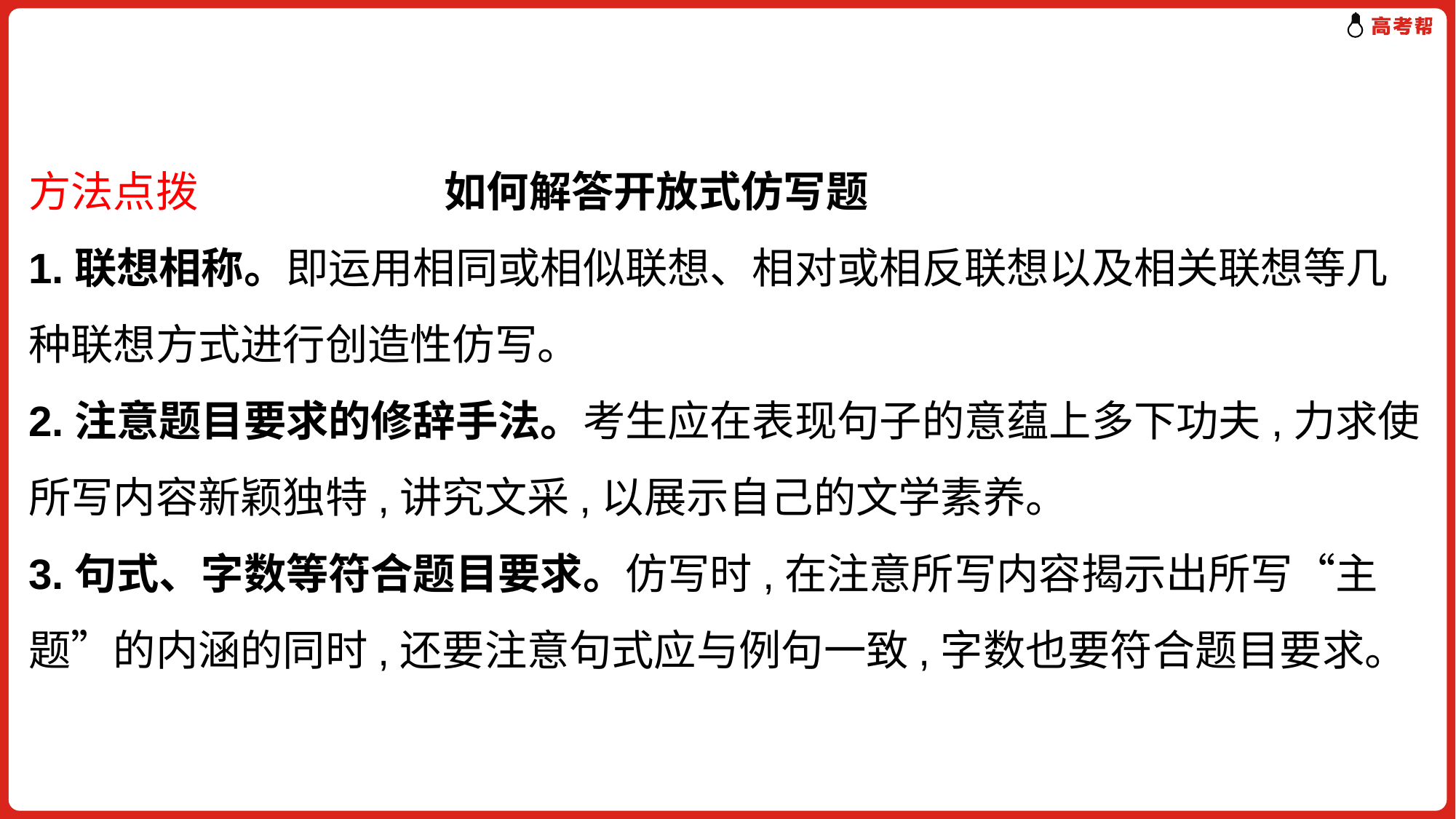

方法点拨                          如何解答开放式仿写题
1.联想相称。即运用相同或相似联想、相对或相反联想以及相关联想等几种联想方式进行创造性仿写。
2.注意题目要求的修辞手法。考生应在表现句子的意蕴上多下功夫,力求使所写内容新颖独特,讲究文采,以展示自己的文学素养。
3.句式、字数等符合题目要求。仿写时,在注意所写内容揭示出所写“主题”的内涵的同时,还要注意句式应与例句一致,字数也要符合题目要求。